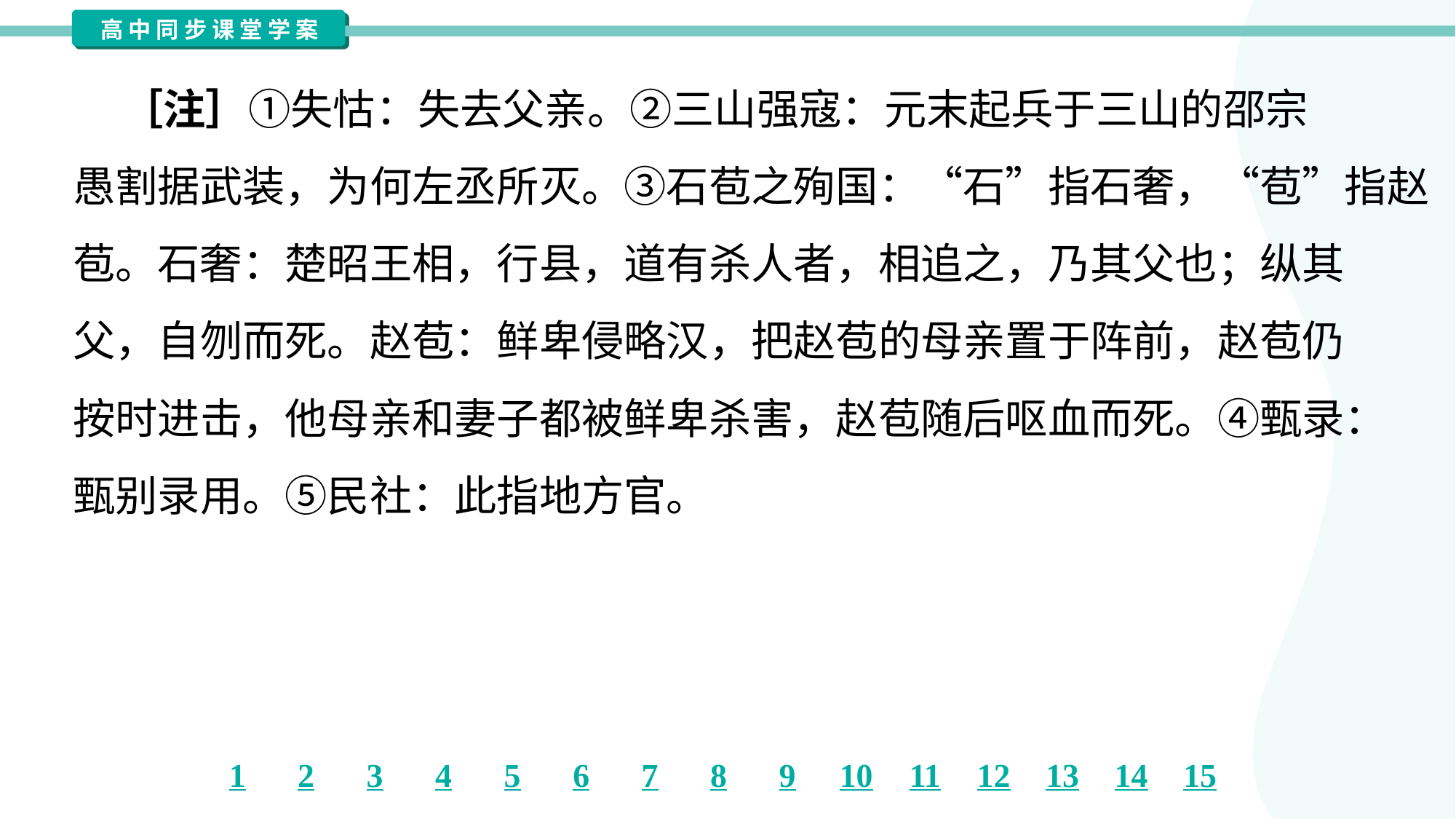

［注］①失怙：失去父亲。②三山强寇：元末起兵于三山的邵宗
愚割据武装，为何左丞所灭。③石苞之殉国：“石”指石奢，“苞”指赵
苞。石奢：楚昭王相，行县，道有杀人者，相追之，乃其父也；纵其
父，自刎而死。赵苞：鲜卑侵略汉，把赵苞的母亲置于阵前，赵苞仍
按时进击，他母亲和妻子都被鲜卑杀害，赵苞随后呕血而死。④甄录：
甄别录用。⑤民社：此指地方官。#1.1.7